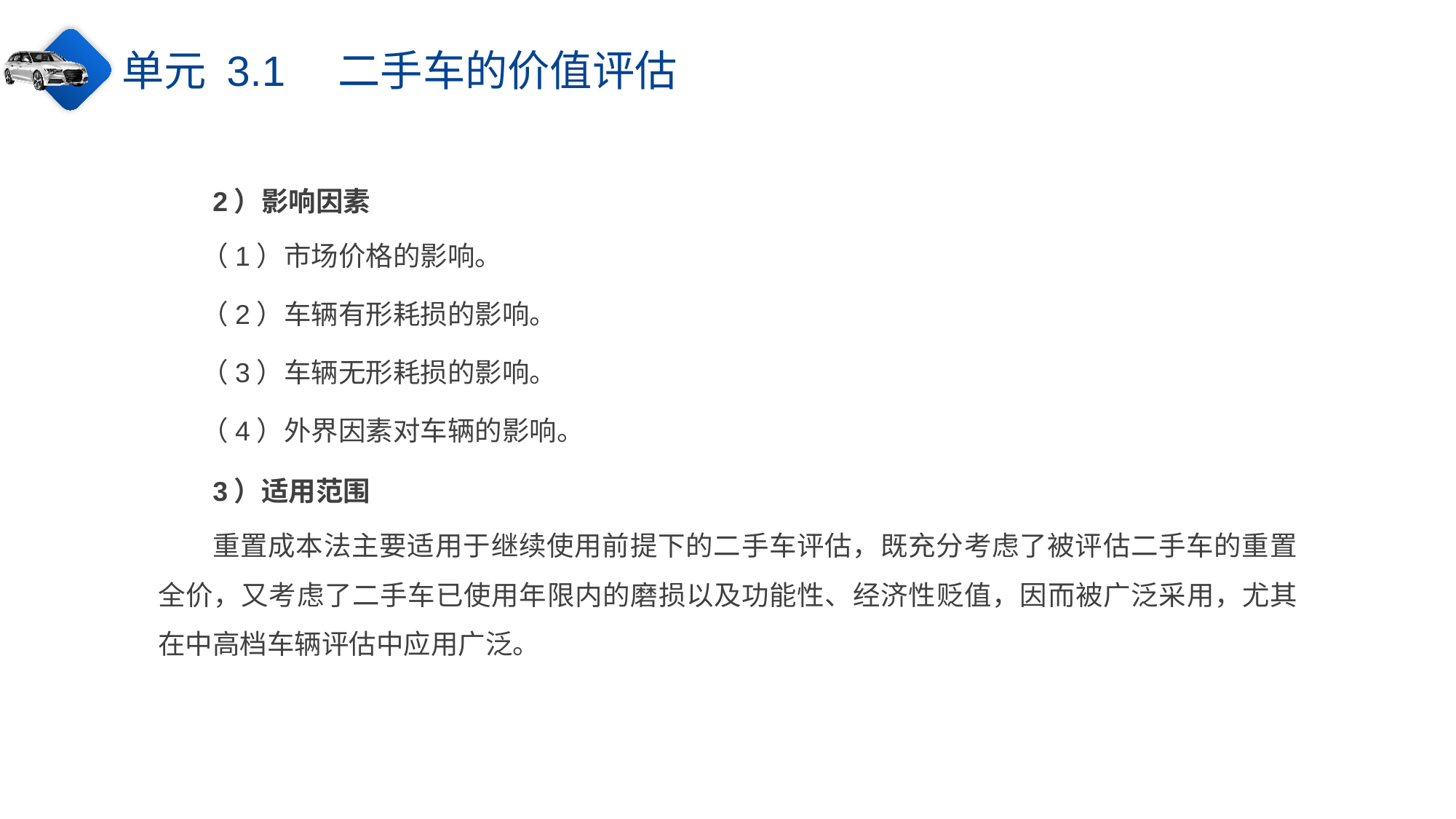

单元 3.1　二手车的价值评估
2）影响因素
（1）市场价格的影响。
（2）车辆有形耗损的影响。
（3）车辆无形耗损的影响。
（4）外界因素对车辆的影响。
3）适用范围
重置成本法主要适用于继续使用前提下的二手车评估，既充分考虑了被评估二手车的重置全价，又考虑了二手车已使用年限内的磨损以及功能性、经济性贬值，因而被广泛采用，尤其在中高档车辆评估中应用广泛。